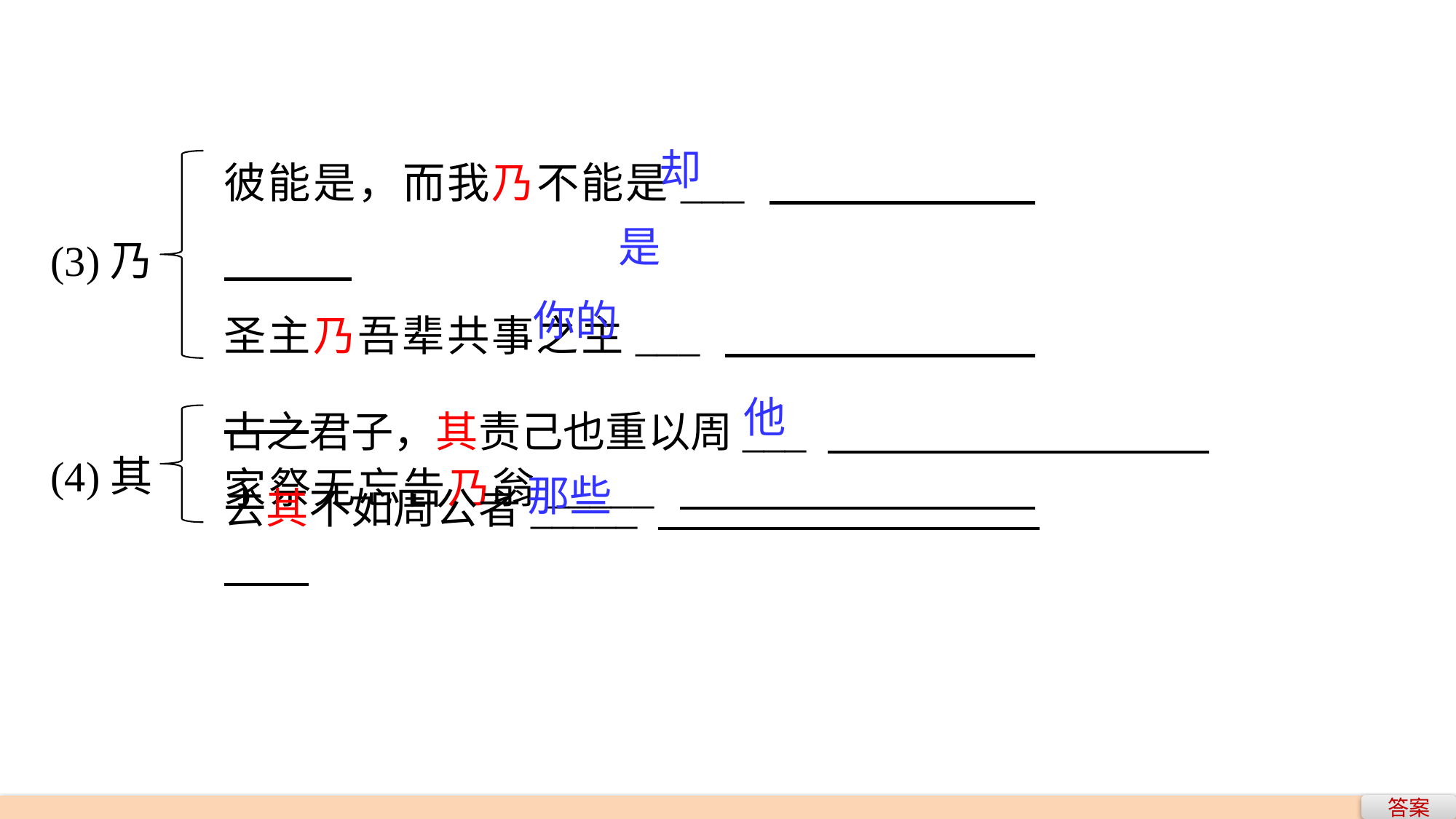

彼能是，而我乃不能是___
圣主乃吾辈共事之主___
家祭无忘告乃翁_____
却

(3)乃
是
你的
古之君子，其责己也重以周___
去其不如周公者_____
他

(4)其
那些
答案